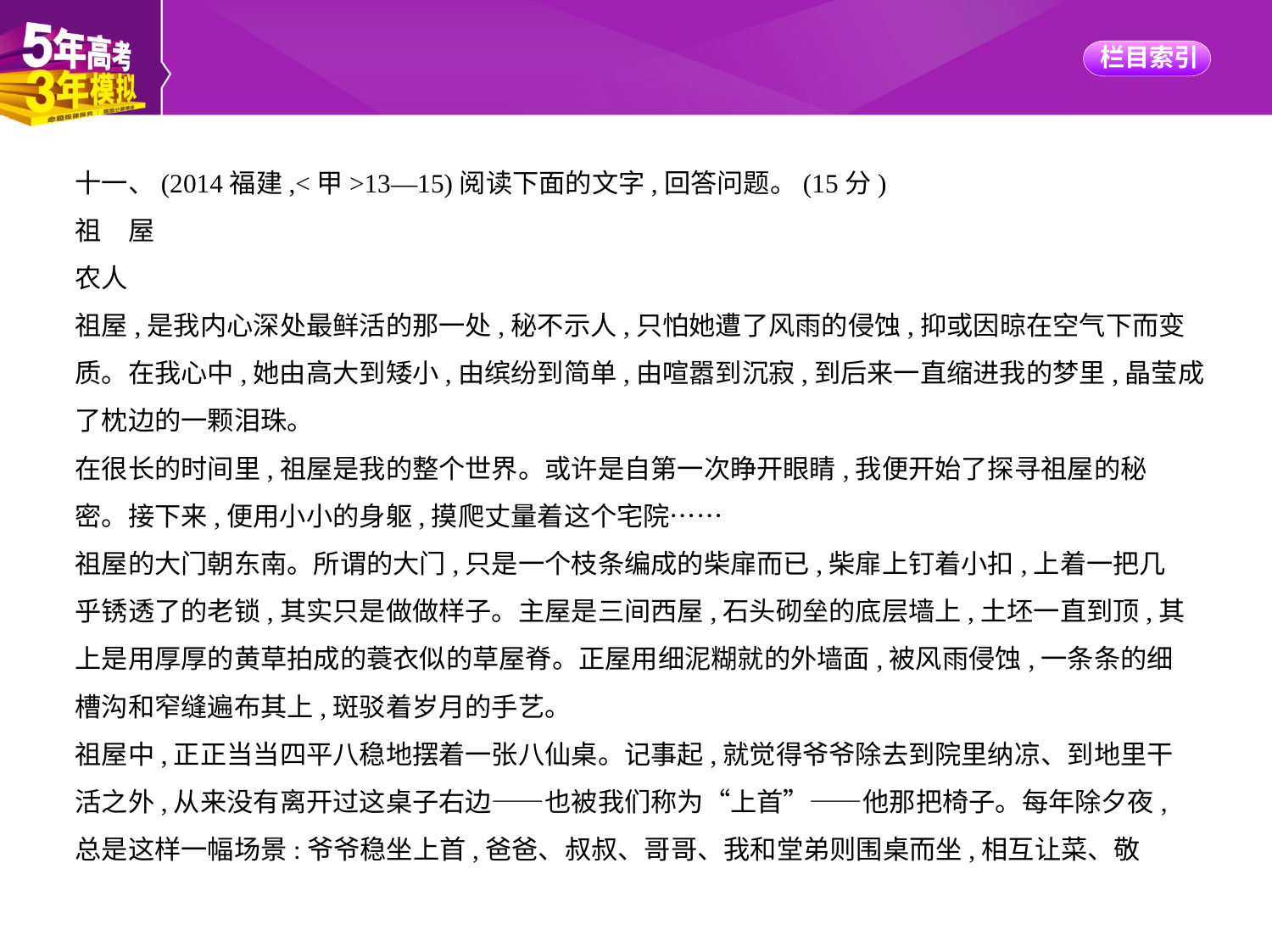

十一、(2014福建,<甲>13—15)阅读下面的文字,回答问题。(15分)
祖　屋
农人
祖屋,是我内心深处最鲜活的那一处,秘不示人,只怕她遭了风雨的侵蚀,抑或因晾在空气下而变
质。在我心中,她由高大到矮小,由缤纷到简单,由喧嚣到沉寂,到后来一直缩进我的梦里,晶莹成
了枕边的一颗泪珠。
在很长的时间里,祖屋是我的整个世界。或许是自第一次睁开眼睛,我便开始了探寻祖屋的秘
密。接下来,便用小小的身躯,摸爬丈量着这个宅院……
祖屋的大门朝东南。所谓的大门,只是一个枝条编成的柴扉而已,柴扉上钉着小扣,上着一把几
乎锈透了的老锁,其实只是做做样子。主屋是三间西屋,石头砌垒的底层墙上,土坯一直到顶,其
上是用厚厚的黄草拍成的蓑衣似的草屋脊。正屋用细泥糊就的外墙面,被风雨侵蚀,一条条的细
槽沟和窄缝遍布其上,斑驳着岁月的手艺。
祖屋中,正正当当四平八稳地摆着一张八仙桌。记事起,就觉得爷爷除去到院里纳凉、到地里干
活之外,从来没有离开过这桌子右边——也被我们称为“上首”——他那把椅子。每年除夕夜,
总是这样一幅场景:爷爷稳坐上首,爸爸、叔叔、哥哥、我和堂弟则围桌而坐,相互让菜、敬